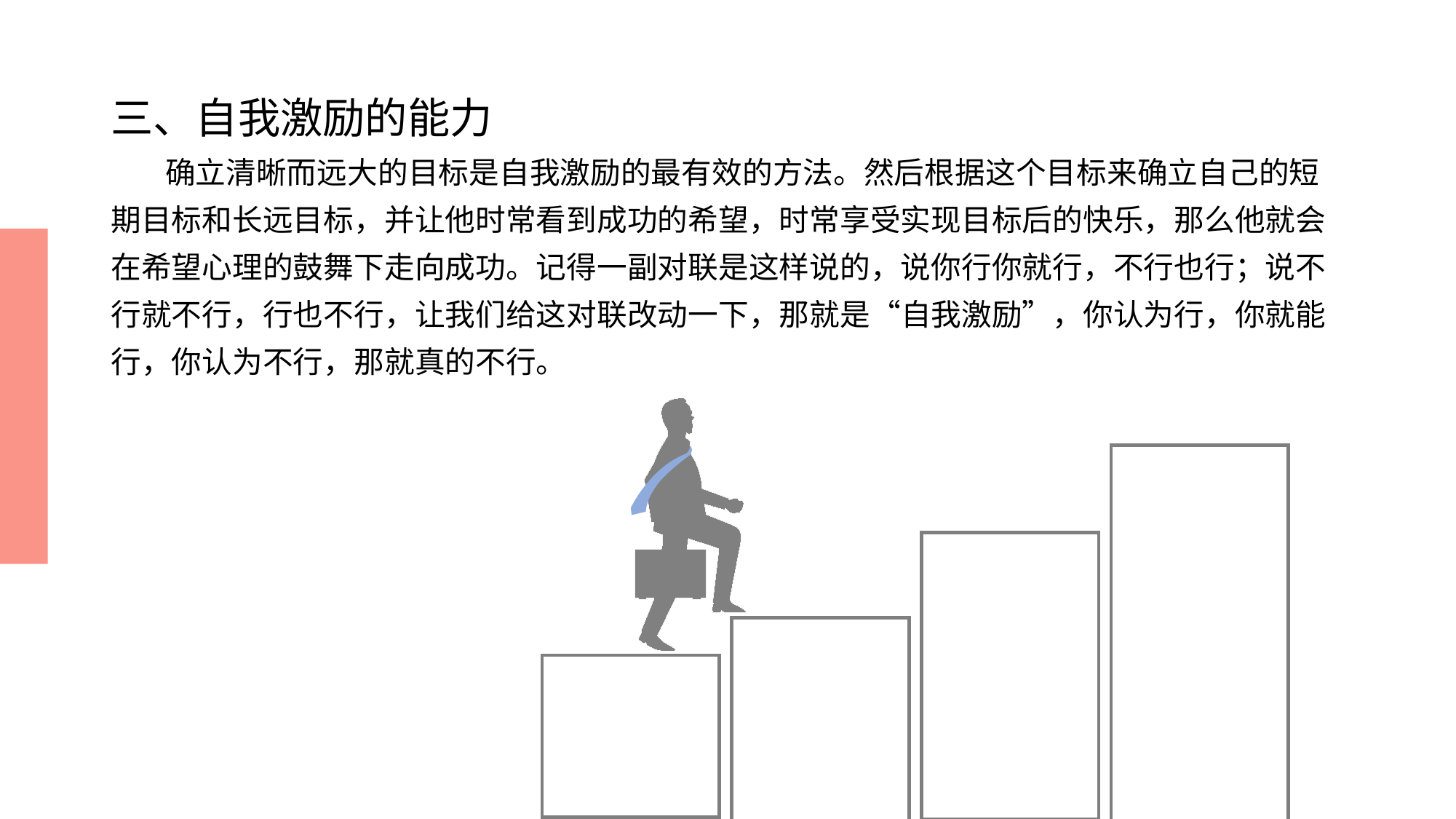

# 三、自我激励的能力
       确立清晰而远大的目标是自我激励的最有效的方法。然后根据这个目标来确立自己的短期目标和长远目标，并让他时常看到成功的希望，时常享受实现目标后的快乐，那么他就会在希望心理的鼓舞下走向成功。记得一副对联是这样说的，说你行你就行，不行也行；说不行就不行，行也不行，让我们给这对联改动一下，那就是“自我激励”，你认为行，你就能行，你认为不行，那就真的不行。